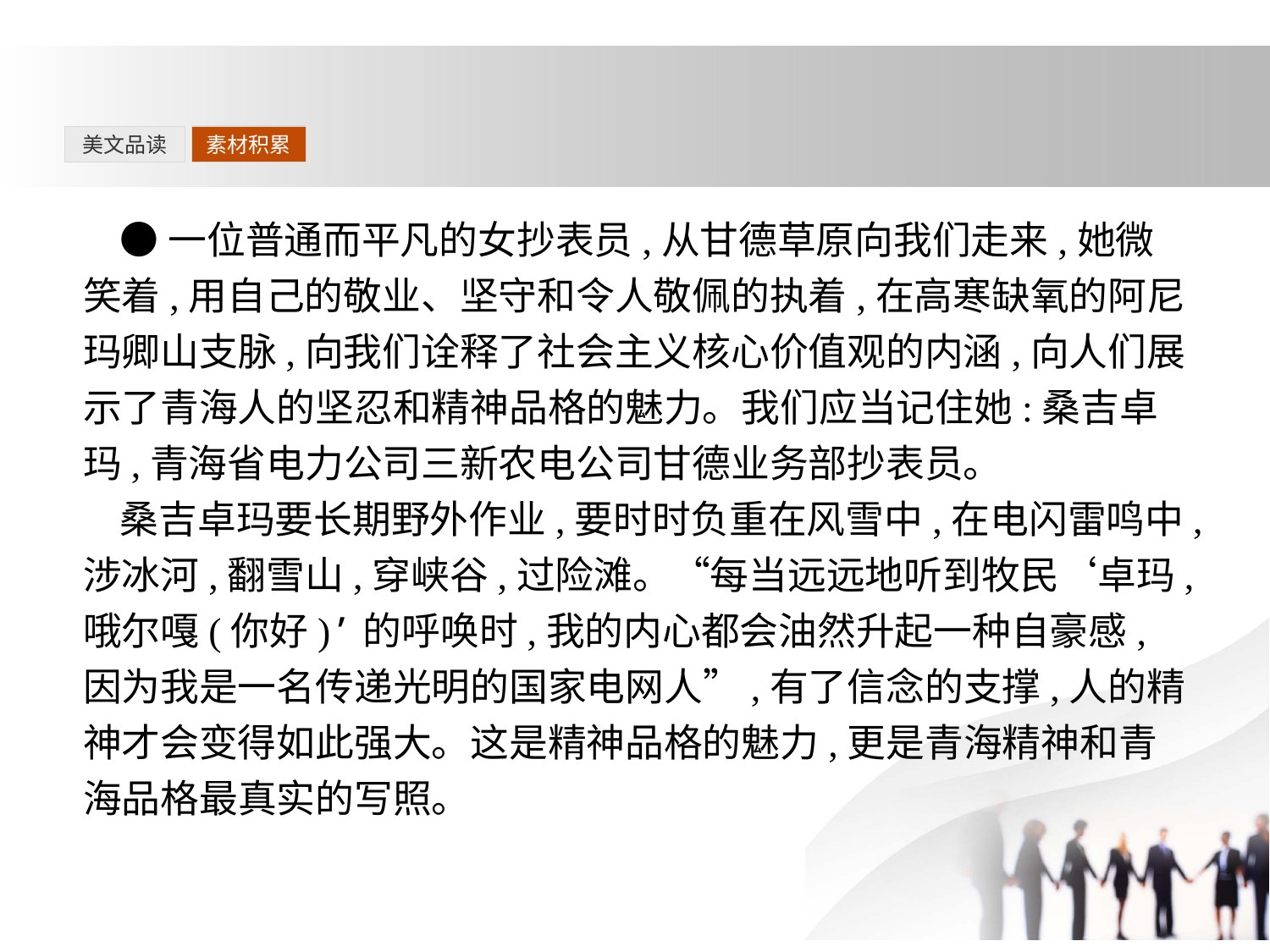

美文品读
素材积累
●一位普通而平凡的女抄表员,从甘德草原向我们走来,她微笑着,用自己的敬业、坚守和令人敬佩的执着,在高寒缺氧的阿尼玛卿山支脉,向我们诠释了社会主义核心价值观的内涵,向人们展示了青海人的坚忍和精神品格的魅力。我们应当记住她:桑吉卓玛,青海省电力公司三新农电公司甘德业务部抄表员。
桑吉卓玛要长期野外作业,要时时负重在风雪中,在电闪雷鸣中,涉冰河,翻雪山,穿峡谷,过险滩。“每当远远地听到牧民‘卓玛,哦尔嘎(你好)’的呼唤时,我的内心都会油然升起一种自豪感,因为我是一名传递光明的国家电网人”,有了信念的支撑,人的精神才会变得如此强大。这是精神品格的魅力,更是青海精神和青海品格最真实的写照。